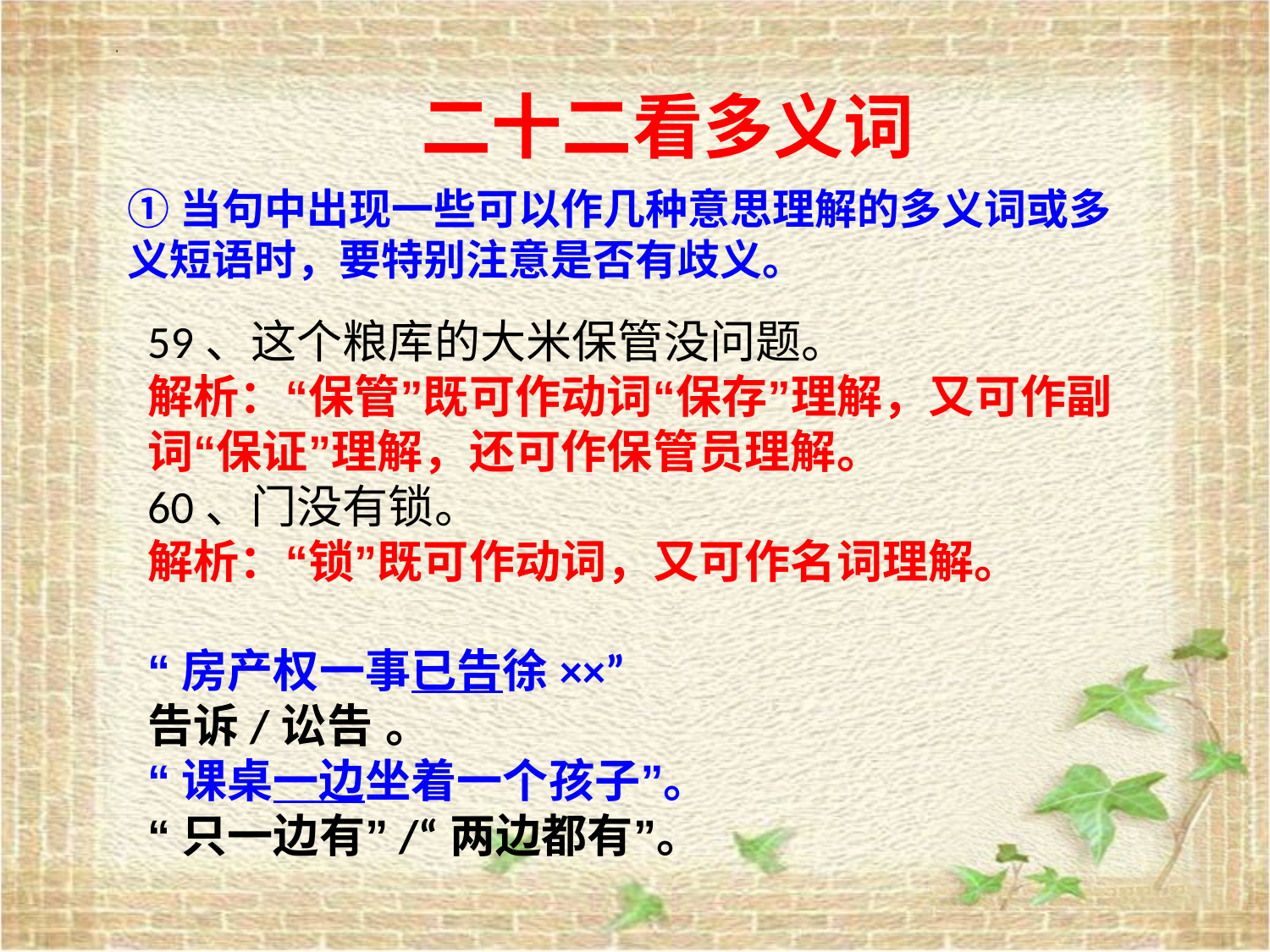

二十二看多义词
①当句中出现一些可以作几种意思理解的多义词或多义短语时，要特别注意是否有歧义。
59、这个粮库的大米保管没问题。
解析：“保管”既可作动词“保存”理解，又可作副词“保证”理解，还可作保管员理解。
60、门没有锁。
解析：“锁”既可作动词，又可作名词理解。

“房产权一事已告徐××”
告诉/讼告 。
“课桌一边坐着一个孩子”。
“只一边有”/“两边都有”。